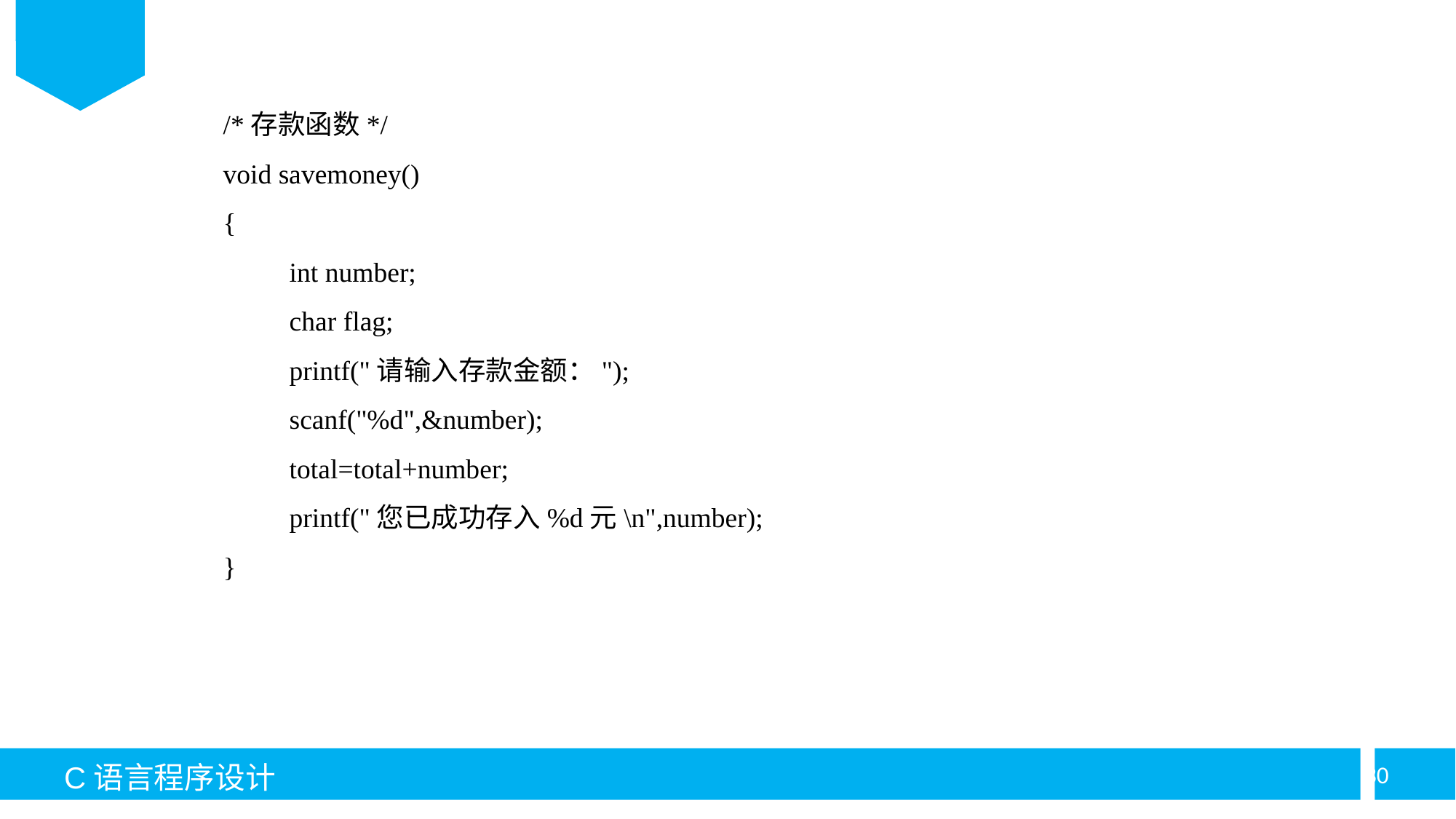

/*存款函数*/
void savemoney()
{
	int number;
	char flag;
	printf("请输入存款金额：");
	scanf("%d",&number);
	total=total+number;
	printf("您已成功存入%d元\n",number);
}